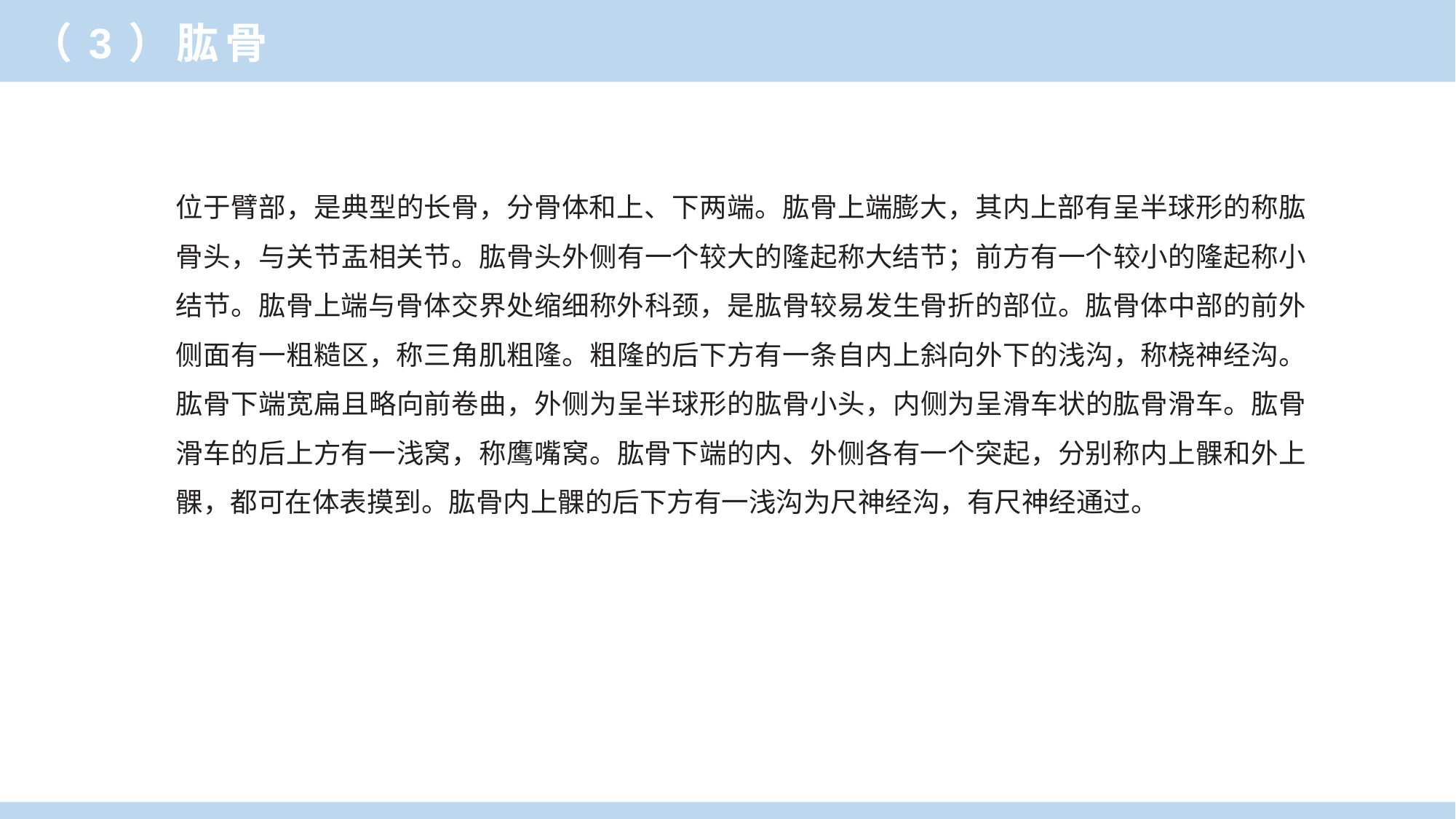

（3）肱骨

位于臂部，是典型的长骨，分骨体和上、下两端。肱骨上端膨大，其内上部有呈半球形的称肱骨头，与关节盂相关节。肱骨头外侧有一个较大的隆起称大结节；前方有一个较小的隆起称小结节。肱骨上端与骨体交界处缩细称外科颈，是肱骨较易发生骨折的部位。肱骨体中部的前外侧面有一粗糙区，称三角肌粗隆。粗隆的后下方有一条自内上斜向外下的浅沟，称桡神经沟。肱骨下端宽扁且略向前卷曲，外侧为呈半球形的肱骨小头，内侧为呈滑车状的肱骨滑车。肱骨滑车的后上方有一浅窝，称鹰嘴窝。肱骨下端的内、外侧各有一个突起，分别称内上髁和外上髁，都可在体表摸到。肱骨内上髁的后下方有一浅沟为尺神经沟，有尺神经通过。